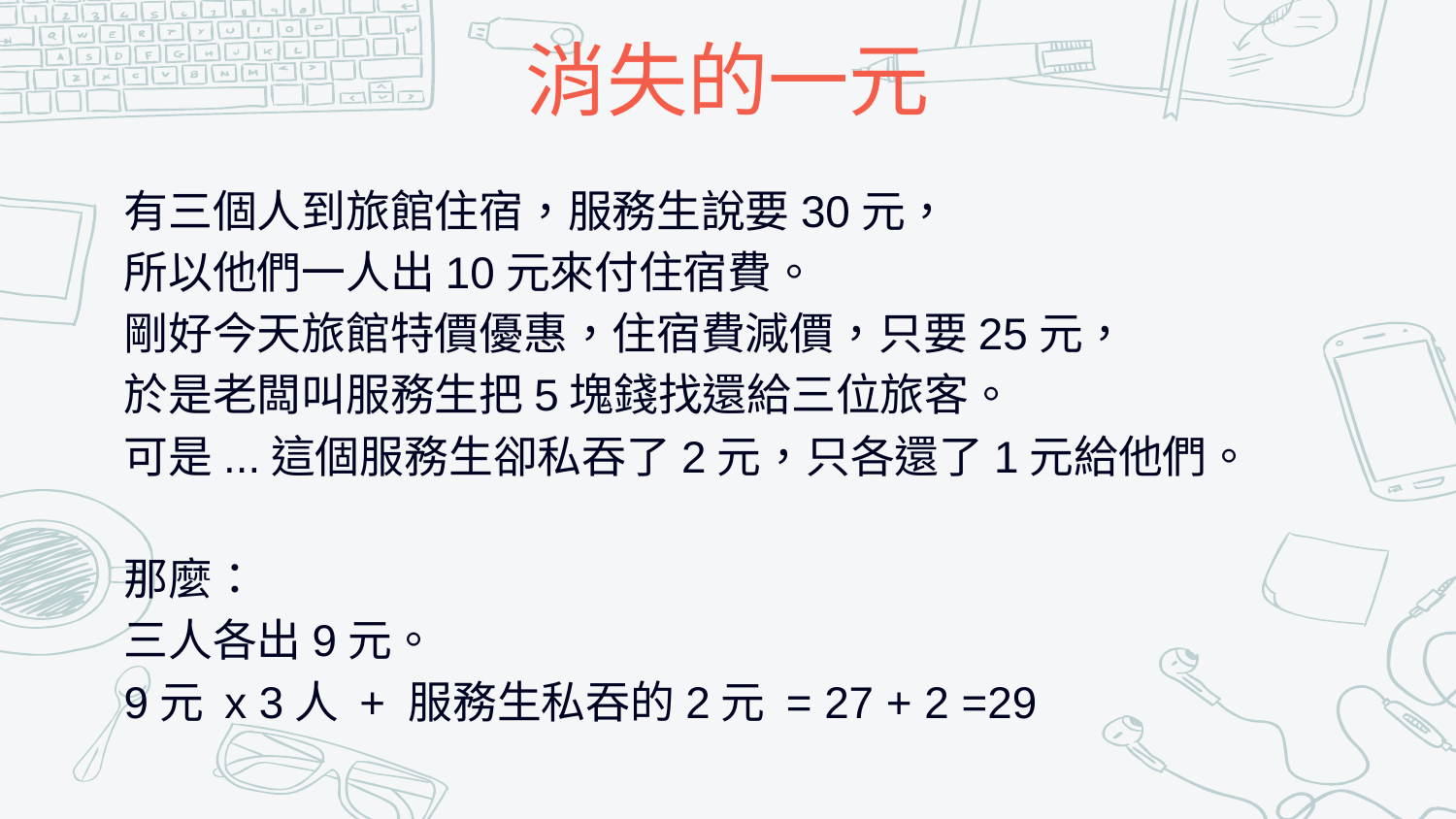

# 消失的一元
有三個人到旅館住宿，服務生說要30元，
所以他們一人出10元來付住宿費。
剛好今天旅館特價優惠，住宿費減價，只要25元，
於是老闆叫服務生把5塊錢找還給三位旅客。
可是...這個服務生卻私吞了2元，只各還了1元給他們。
那麼：
三人各出9元。
9元 x 3人 + 服務生私吞的2元 = 27 + 2 =29